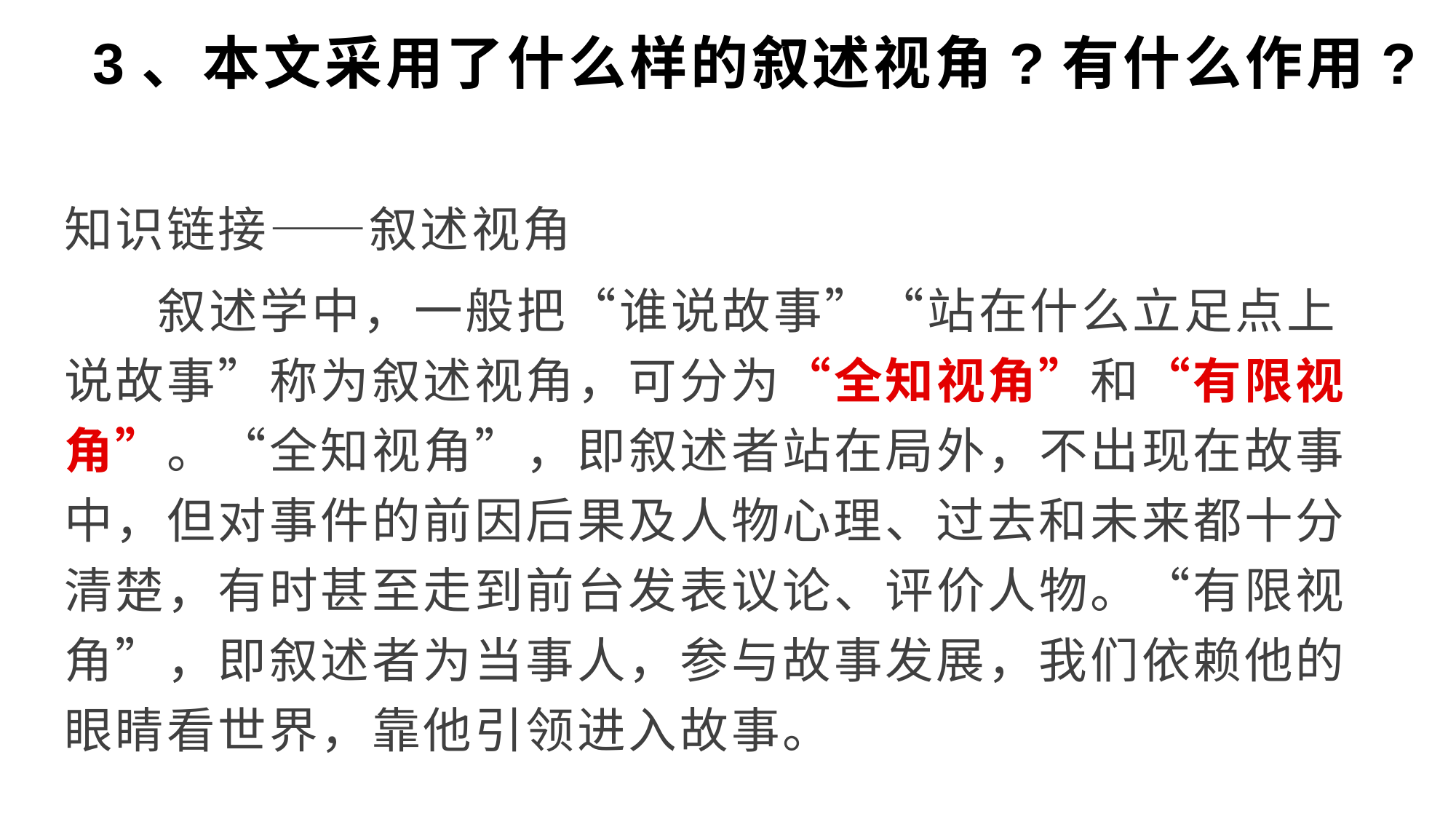

3、本文采用了什么样的叙述视角?有什么作用?
知识链接——叙述视角
      叙述学中，一般把“谁说故事”“站在什么立足点上说故事”称为叙述视角，可分为“全知视角”和“有限视角”。“全知视角”，即叙述者站在局外，不出现在故事中，但对事件的前因后果及人物心理、过去和未来都十分清楚，有时甚至走到前台发表议论、评价人物。“有限视角”，即叙述者为当事人，参与故事发展，我们依赖他的眼睛看世界，靠他引领进入故事。